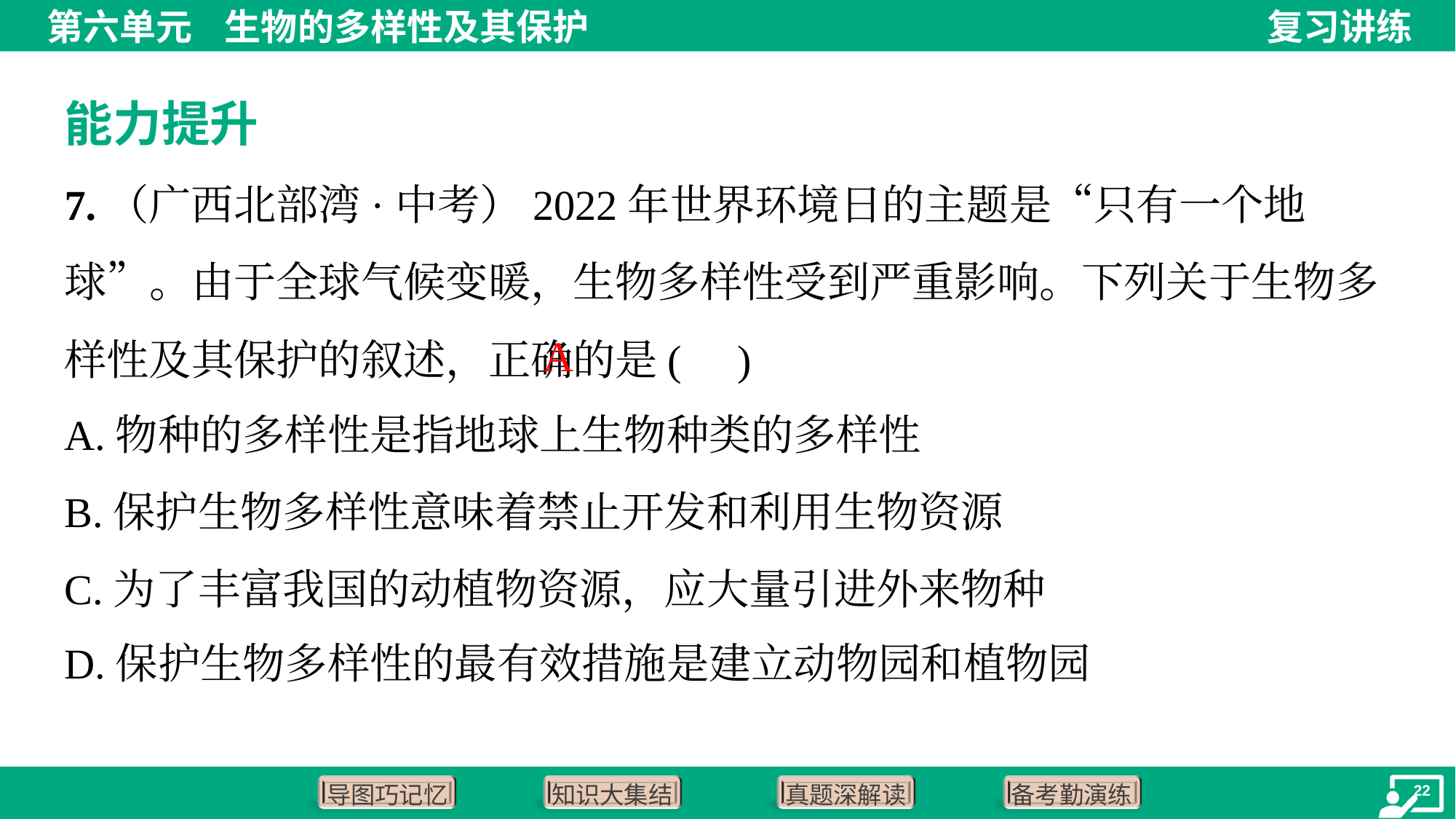

能力提升
7.（广西北部湾·中考）2022年世界环境日的主题是“只有一个地球”。由于全球气候变暖，生物多样性受到严重影响。下列关于生物多样性及其保护的叙述，正确的是(     )
A
A.物种的多样性是指地球上生物种类的多样性
B.保护生物多样性意味着禁止开发和利用生物资源
C.为了丰富我国的动植物资源，应大量引进外来物种
D.保护生物多样性的最有效措施是建立动物园和植物园